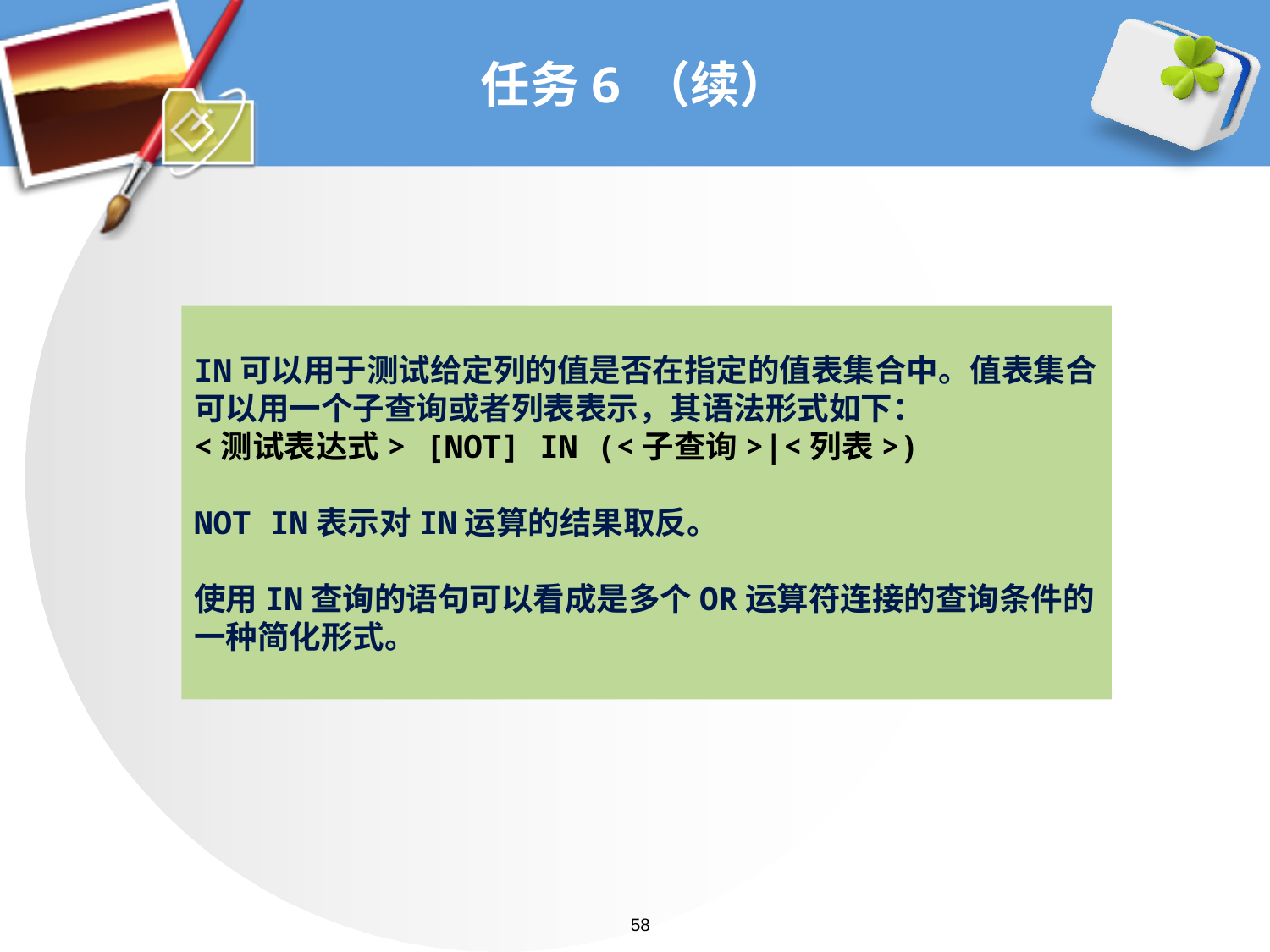

# 任务6 （续）

IN可以用于测试给定列的值是否在指定的值表集合中。值表集合可以用一个子查询或者列表表示，其语法形式如下：
<测试表达式> [NOT] IN (<子查询>|<列表>)

NOT IN表示对IN运算的结果取反。

使用IN查询的语句可以看成是多个OR运算符连接的查询条件的一种简化形式。

58